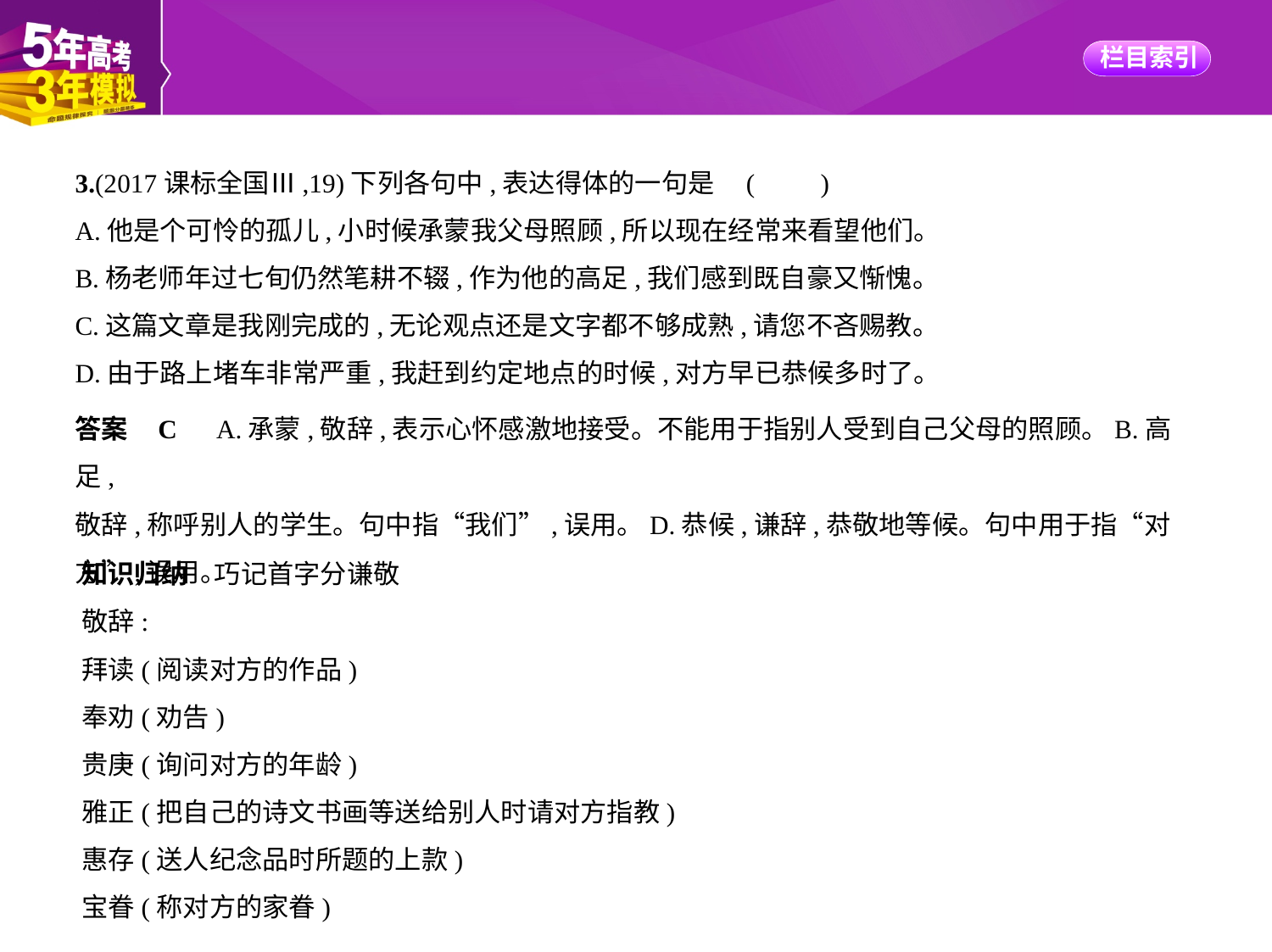

3.(2017课标全国Ⅲ,19)下列各句中,表达得体的一句是 (　　)
A.他是个可怜的孤儿,小时候承蒙我父母照顾,所以现在经常来看望他们。
B.杨老师年过七旬仍然笔耕不辍,作为他的高足,我们感到既自豪又惭愧。
C.这篇文章是我刚完成的,无论观点还是文字都不够成熟,请您不吝赐教。
D.由于路上堵车非常严重,我赶到约定地点的时候,对方早已恭候多时了。
答案    C　A.承蒙,敬辞,表示心怀感激地接受。不能用于指别人受到自己父母的照顾。B.高足,
敬辞,称呼别人的学生。句中指“我们”,误用。D.恭候,谦辞,恭敬地等候。句中用于指“对
方”,误用。
知识归纳　巧记首字分谦敬
敬辞:
拜读(阅读对方的作品)
奉劝(劝告)
贵庚(询问对方的年龄)
雅正(把自己的诗文书画等送给别人时请对方指教)
惠存(送人纪念品时所题的上款)
宝眷(称对方的家眷)